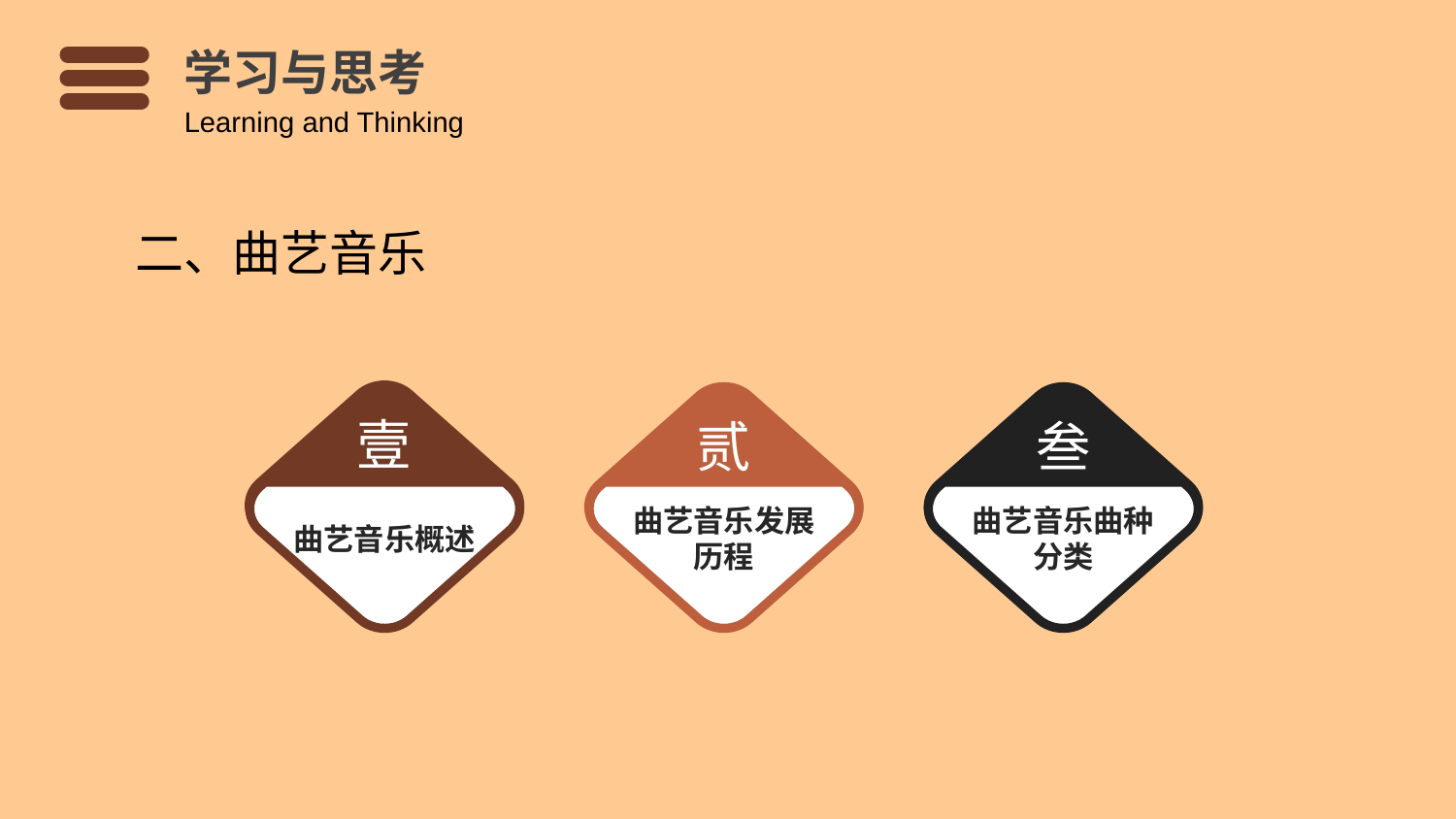

学习与思考
Learning and Thinking
二、曲艺音乐
壹
贰
叁
曲艺音乐概述
曲艺音乐发展
历程
曲艺音乐曲种
分类